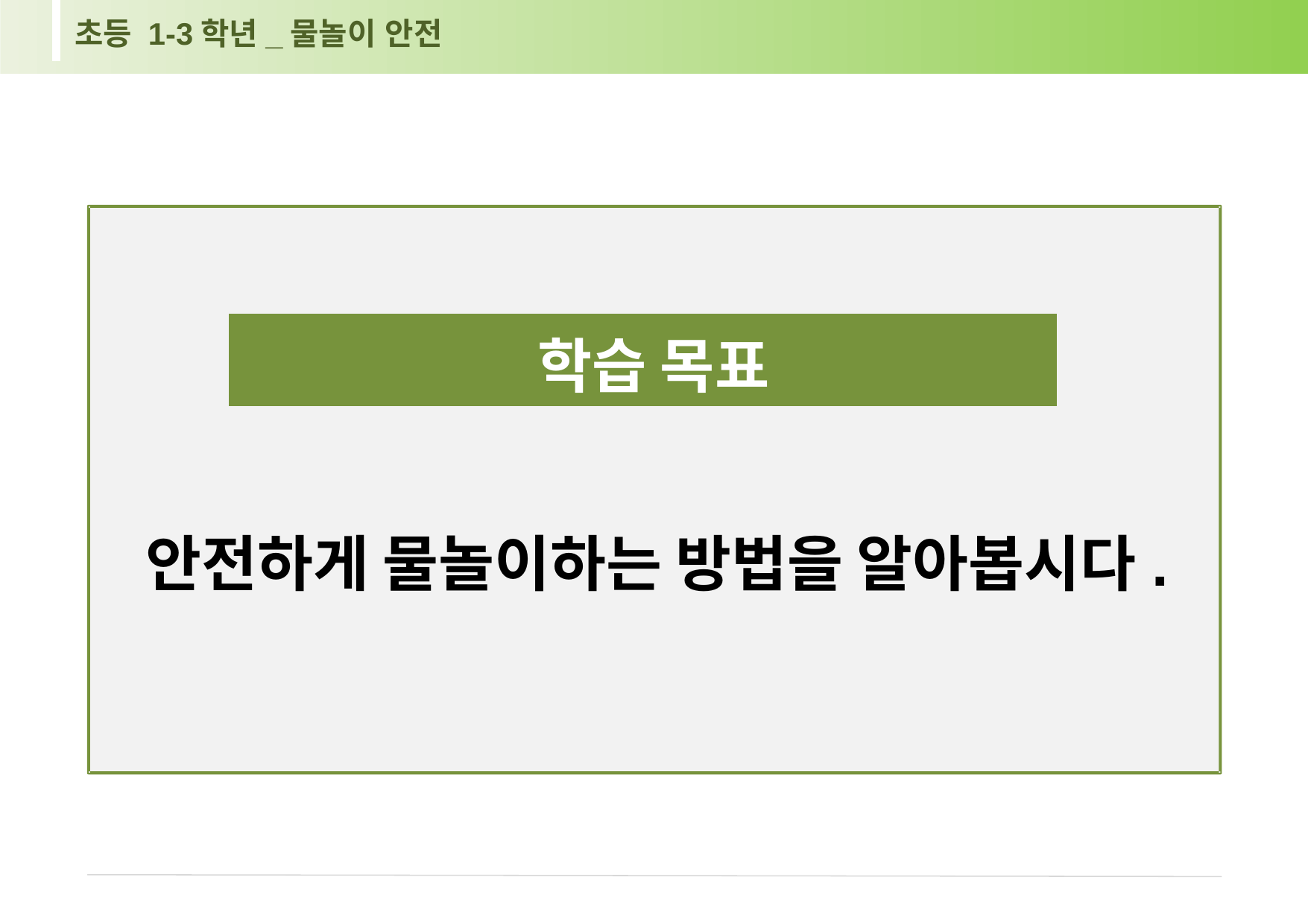

초등 1-3학년_물놀이 안전

학습 목표
안전하게 물놀이하는 방법을 알아봅시다.